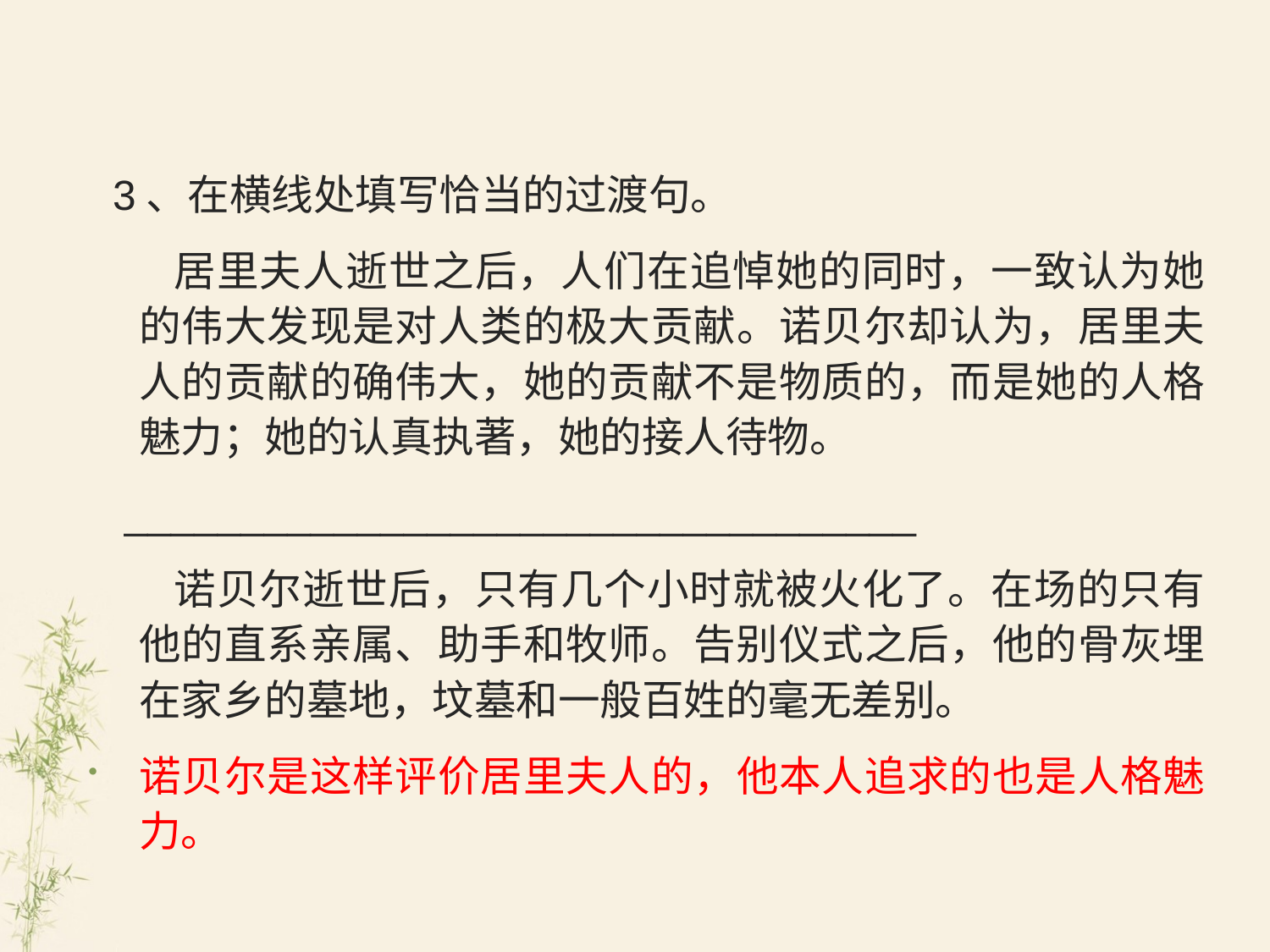

#
  3、在横线处填写恰当的过渡句。
       居里夫人逝世之后，人们在追悼她的同时，一致认为她的伟大发现是对人类的极大贡献。诺贝尔却认为，居里夫人的贡献的确伟大，她的贡献不是物质的，而是她的人格魅力；她的认真执著，她的接人待物。
   __________________________________
       诺贝尔逝世后，只有几个小时就被火化了。在场的只有他的直系亲属、助手和牧师。告别仪式之后，他的骨灰埋在家乡的墓地，坟墓和一般百姓的毫无差别。
诺贝尔是这样评价居里夫人的，他本人追求的也是人格魅力。